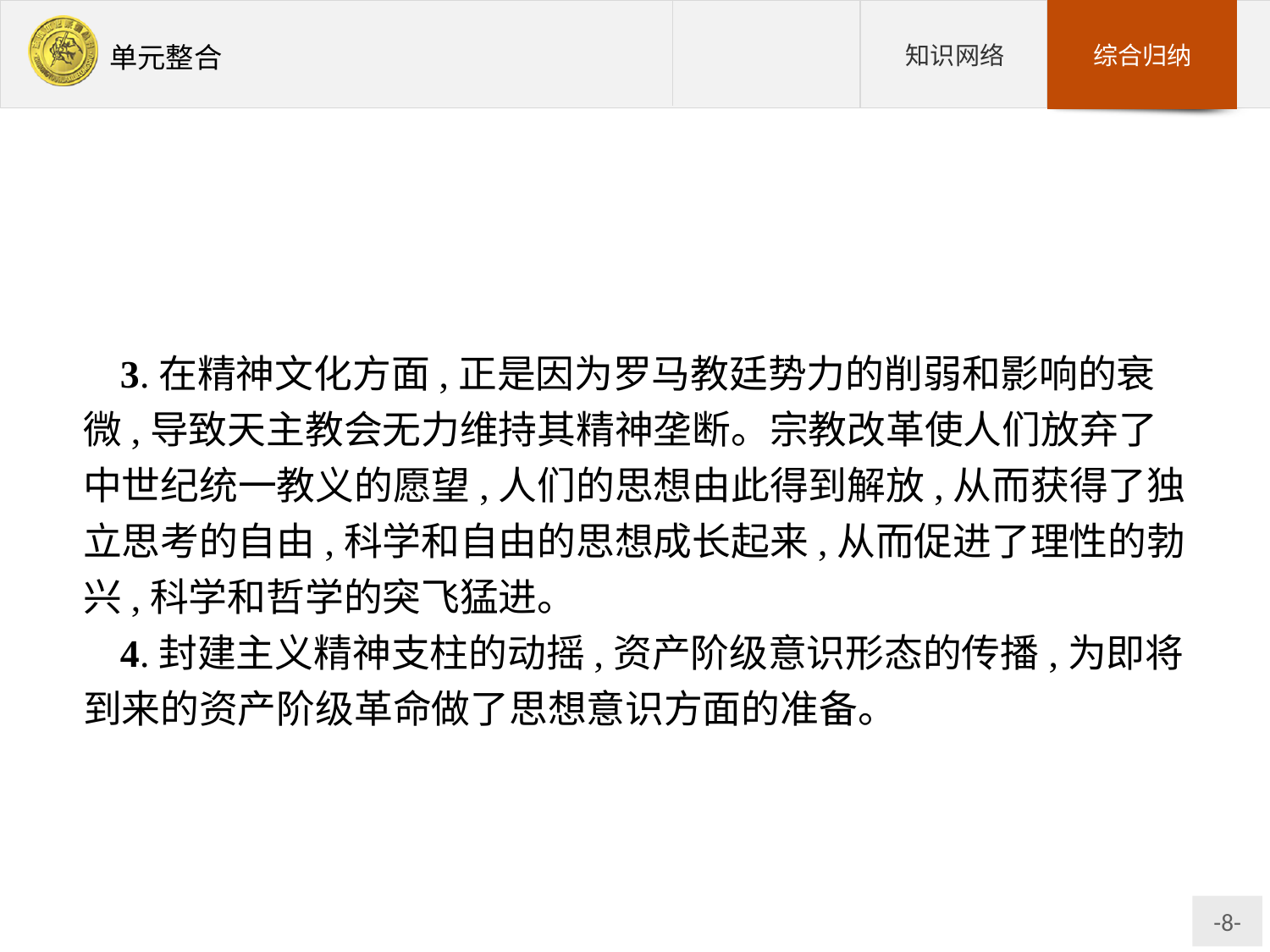

3.在精神文化方面,正是因为罗马教廷势力的削弱和影响的衰微,导致天主教会无力维持其精神垄断。宗教改革使人们放弃了中世纪统一教义的愿望,人们的思想由此得到解放,从而获得了独立思考的自由,科学和自由的思想成长起来,从而促进了理性的勃兴,科学和哲学的突飞猛进。
4.封建主义精神支柱的动摇,资产阶级意识形态的传播,为即将到来的资产阶级革命做了思想意识方面的准备。